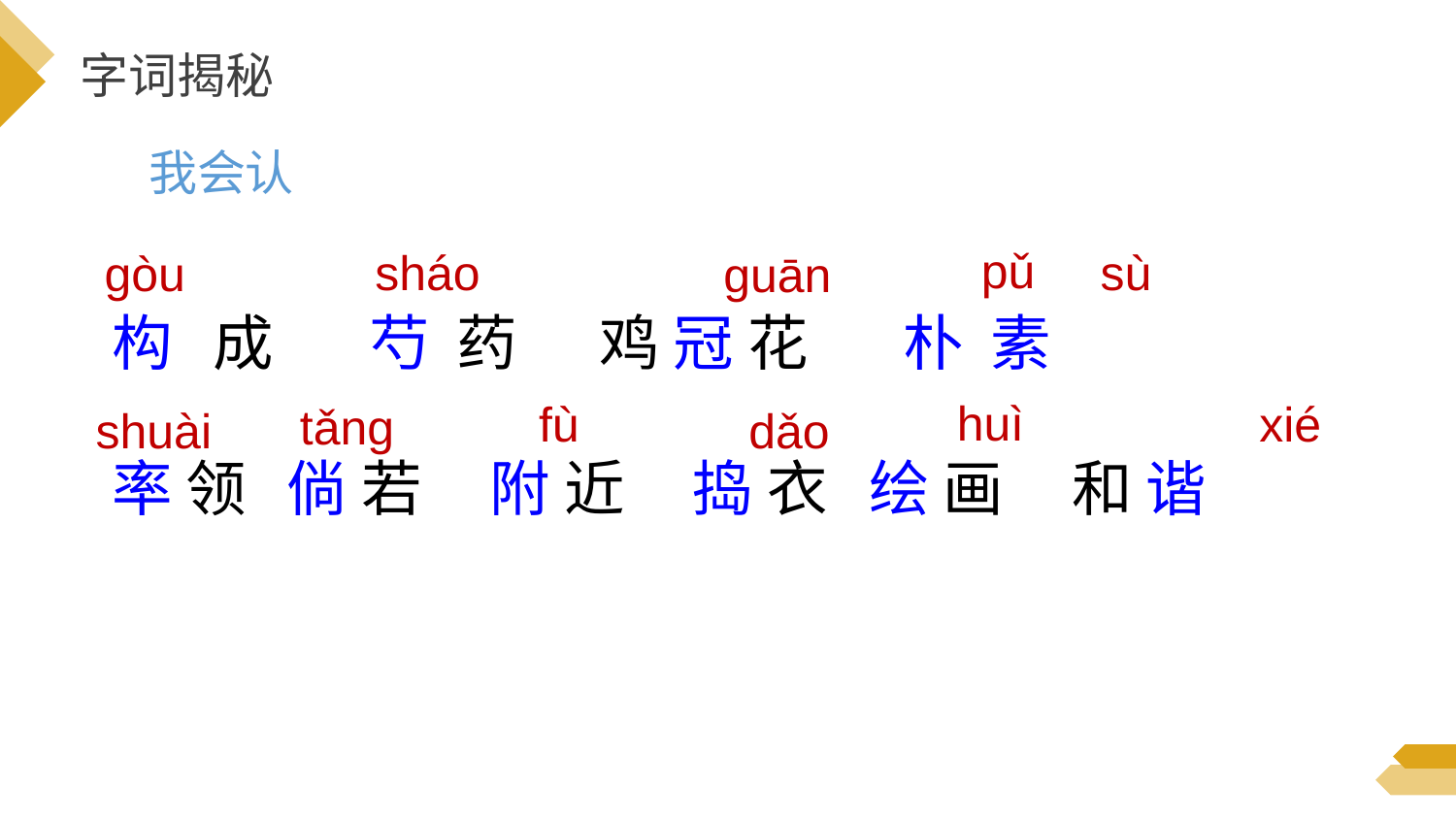

字词揭秘
我会认
 pǔ
 sháo
 sù
gòu
guān
构   成       芍  药      鸡 冠 花       朴  素

率 领   倘 若     附 近     捣 衣   绘 画     和 谐
 huì
 fù
 xié
 tǎng
 dǎo
 shuài